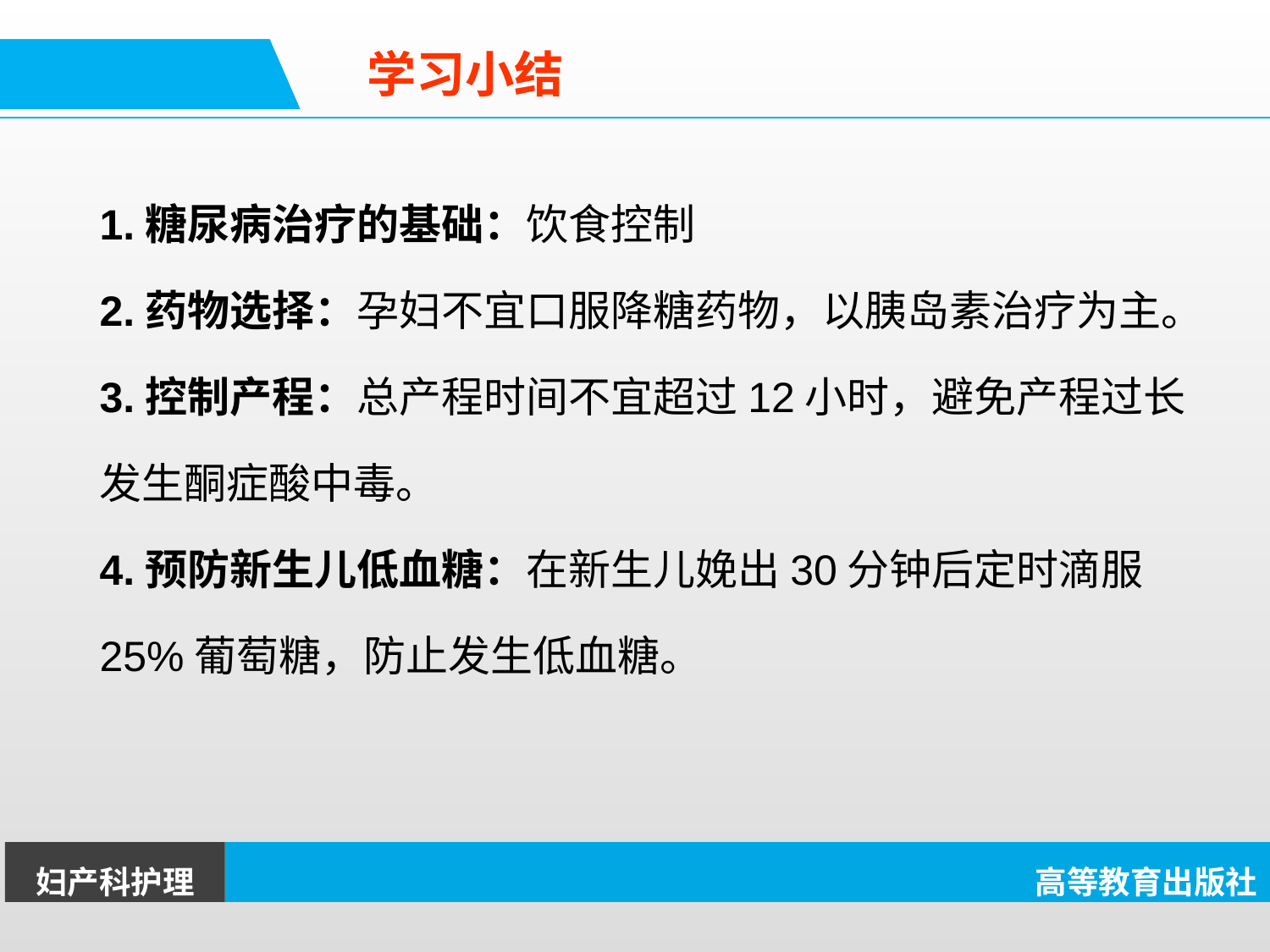

学习小结

1.糖尿病治疗的基础：饮食控制
2.药物选择：孕妇不宜口服降糖药物，以胰岛素治疗为主。
3.控制产程：总产程时间不宜超过12小时，避免产程过长发生酮症酸中毒。
4.预防新生儿低血糖：在新生儿娩出30分钟后定时滴服25%葡萄糖，防止发生低血糖。
妇产科护理
高等教育出版社